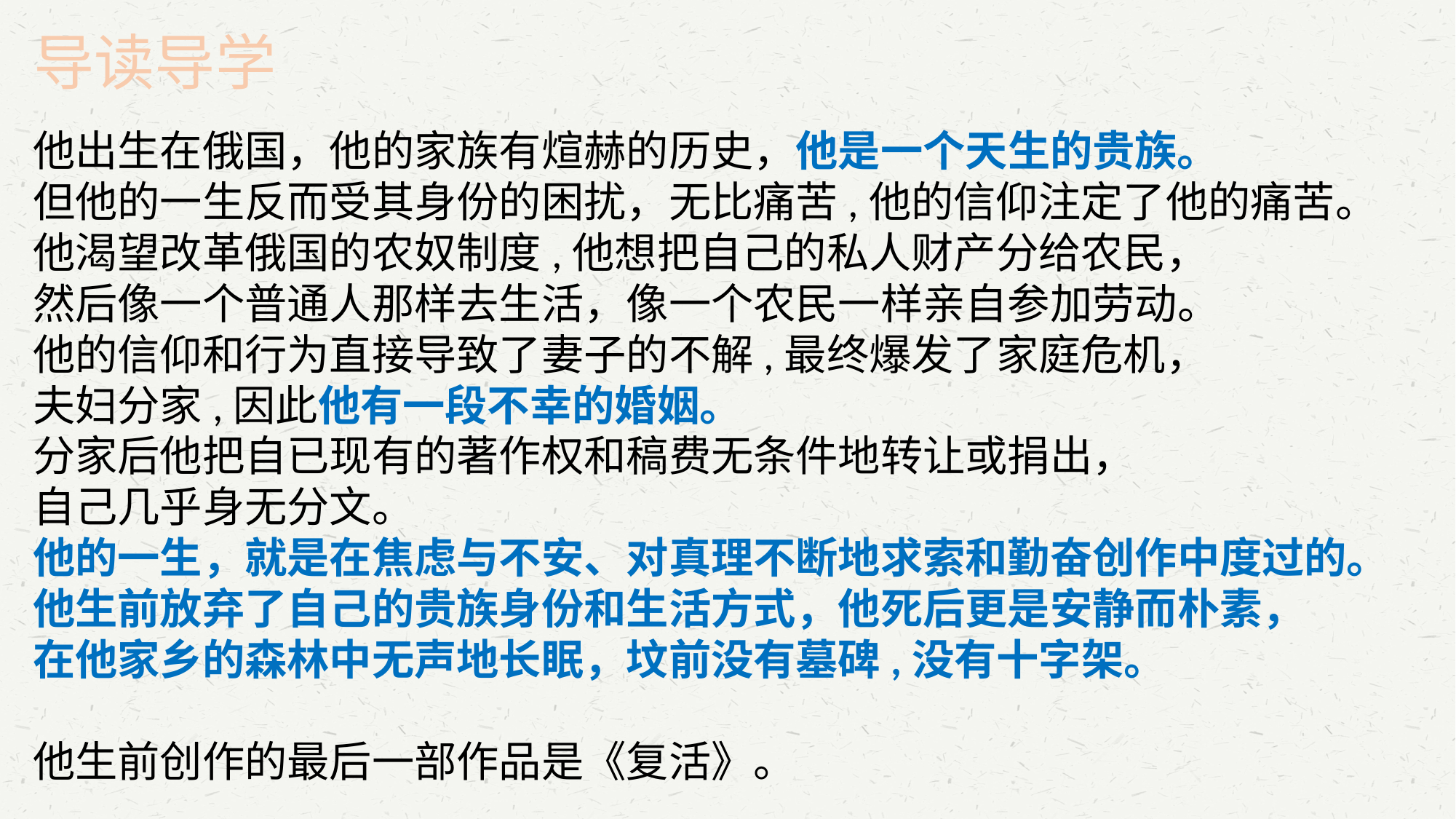

导读导学
他出生在俄国，他的家族有煊赫的历史，他是一个天生的贵族。
但他的一生反而受其身份的困扰，无比痛苦,他的信仰注定了他的痛苦。
他渴望改革俄国的农奴制度,他想把自己的私人财产分给农民，
然后像一个普通人那样去生活，像一个农民一样亲自参加劳动。
他的信仰和行为直接导致了妻子的不解,最终爆发了家庭危机，
夫妇分家,因此他有一段不幸的婚姻。
分家后他把自已现有的著作权和稿费无条件地转让或捐出，
自己几乎身无分文。
他的一生，就是在焦虑与不安、对真理不断地求索和勤奋创作中度过的。
他生前放弃了自己的贵族身份和生活方式，他死后更是安静而朴素，
在他家乡的森林中无声地长眠，坟前没有墓碑,没有十字架。

他生前创作的最后一部作品是《复活》。